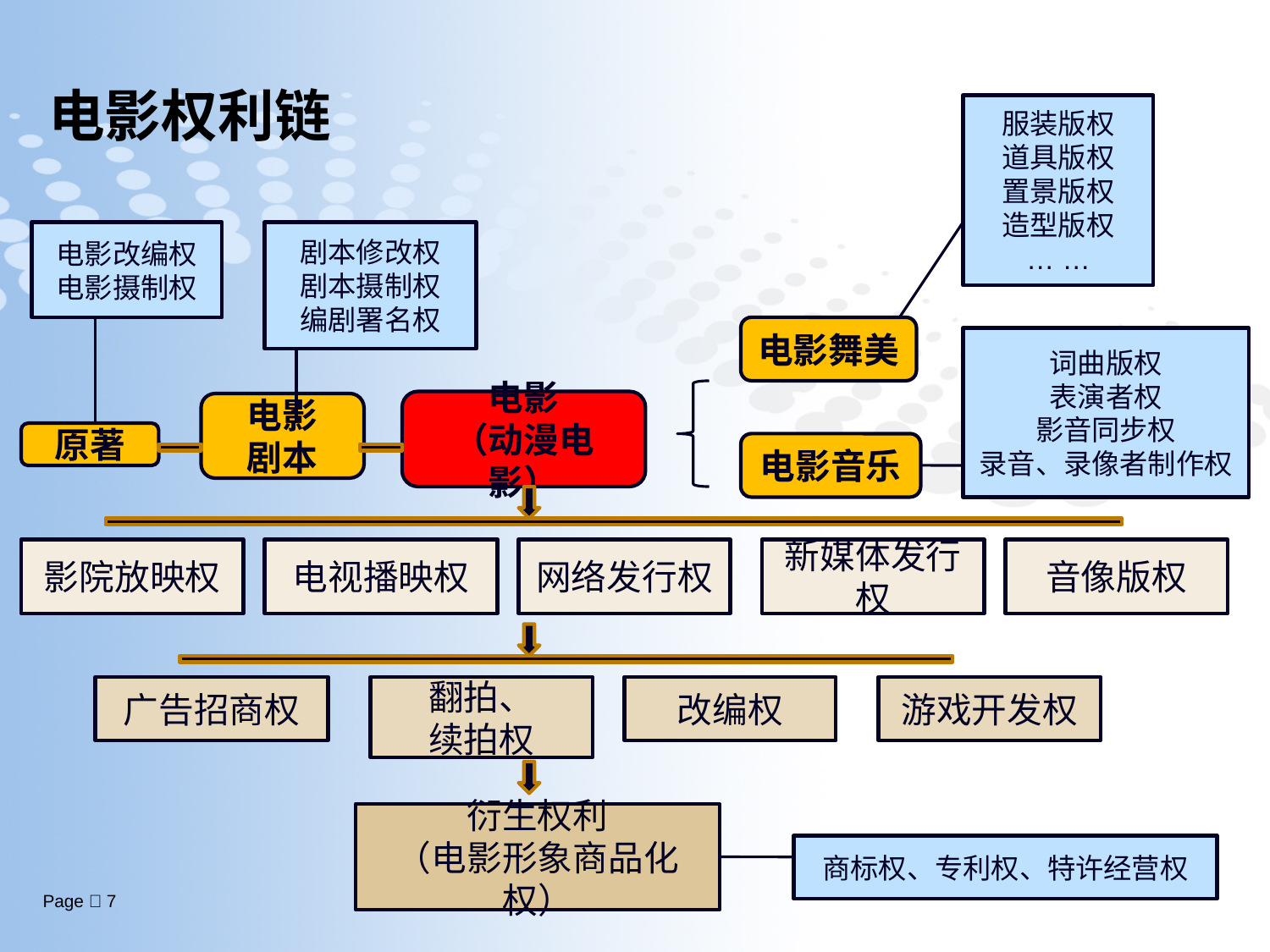

电影权利链

服装版权
道具版权
置景版权
造型版权
… …

电影改编权
电影摄制权
剧本修改权
剧本摄制权
编剧署名权
电影舞美
词曲版权
表演者权
影音同步权
录音、录像者制作权

电影
（动漫电影）
电影
剧本
原著
电影音乐

影院放映权
电视播映权
网络发行权
新媒体发行权
音像版权

广告招商权
翻拍、
续拍权
改编权
游戏开发权

衍生权利
（电影形象商品化权）
商标权、专利权、特许经营权